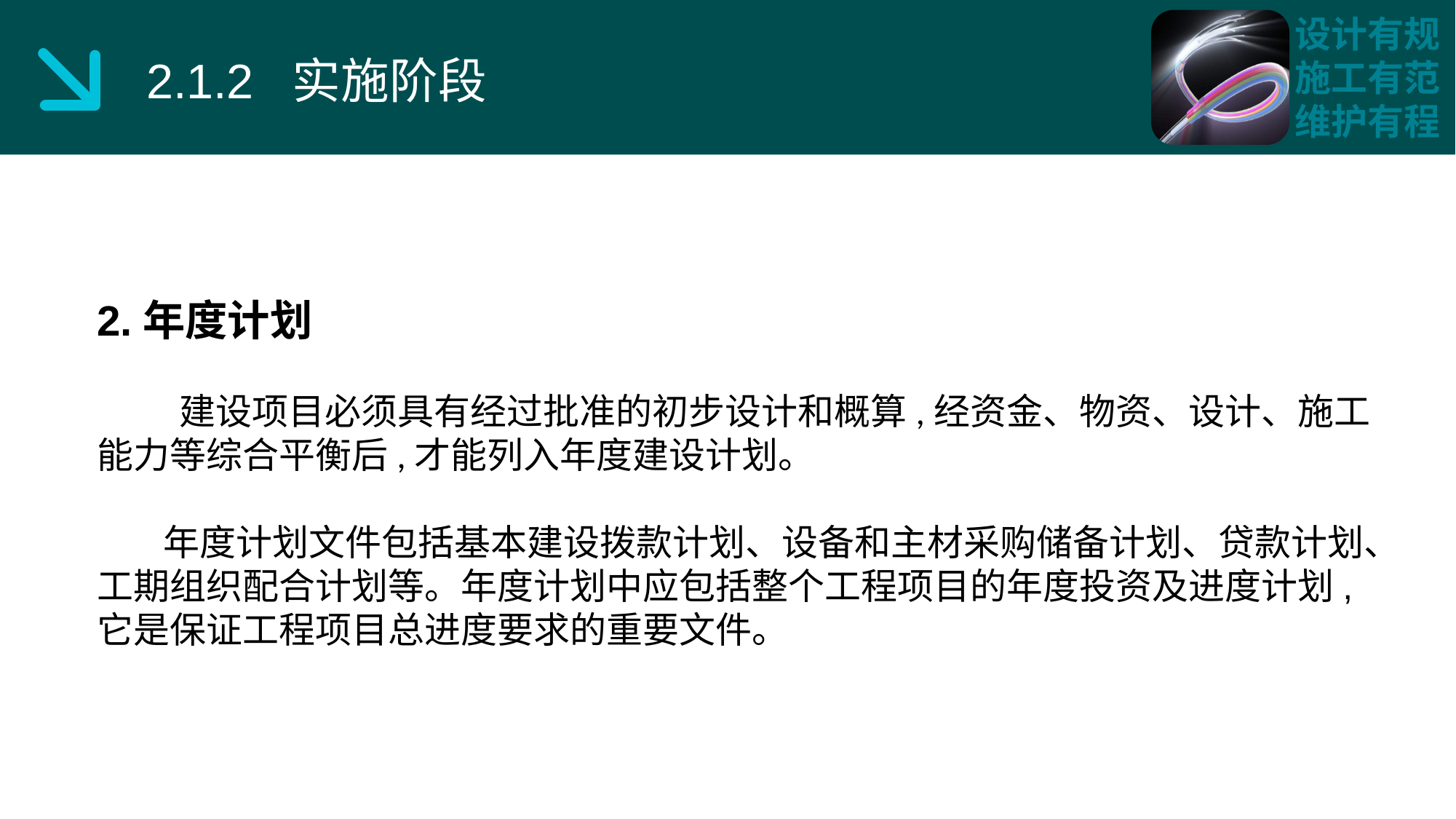

2.1.2  实施阶段

2.年度计划

         建设项目必须具有经过批准的初步设计和概算,经资金、物资、设计、施工能力等综合平衡后,才能列入年度建设计划。

       年度计划文件包括基本建设拨款计划、设备和主材采购储备计划、贷款计划、工期组织配合计划等。年度计划中应包括整个工程项目的年度投资及进度计划,它是保证工程项目总进度要求的重要文件。